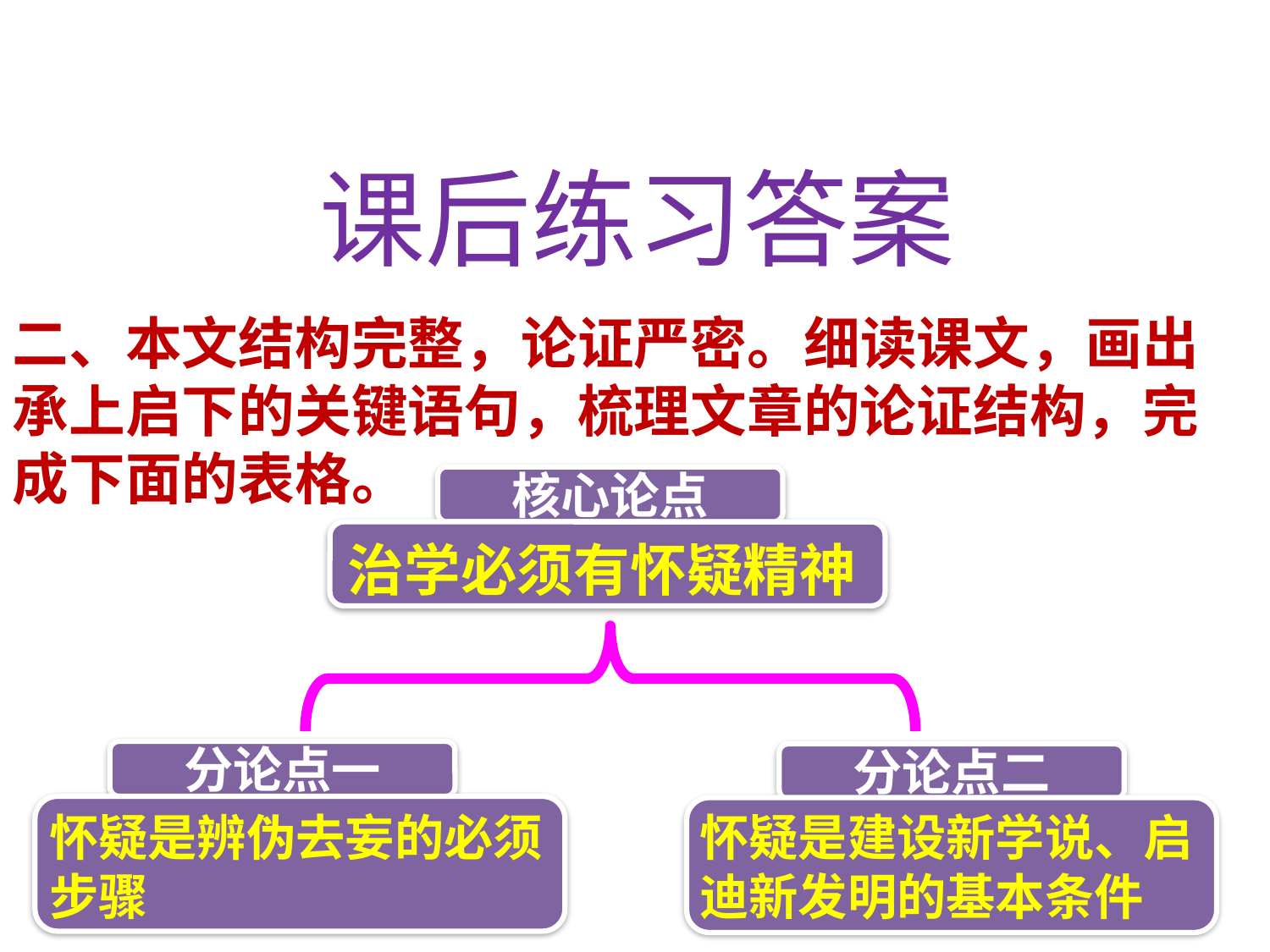

课后练习答案
二、本文结构完整，论证严密。细读课文，画出承上启下的关键语句，梳理文章的论证结构，完成下面的表格。

核心论点

治学必须有怀疑精神
分论点一
分论点二

怀疑是辨伪去妄的必须步骤
怀疑是建设新学说、启迪新发明的基本条件